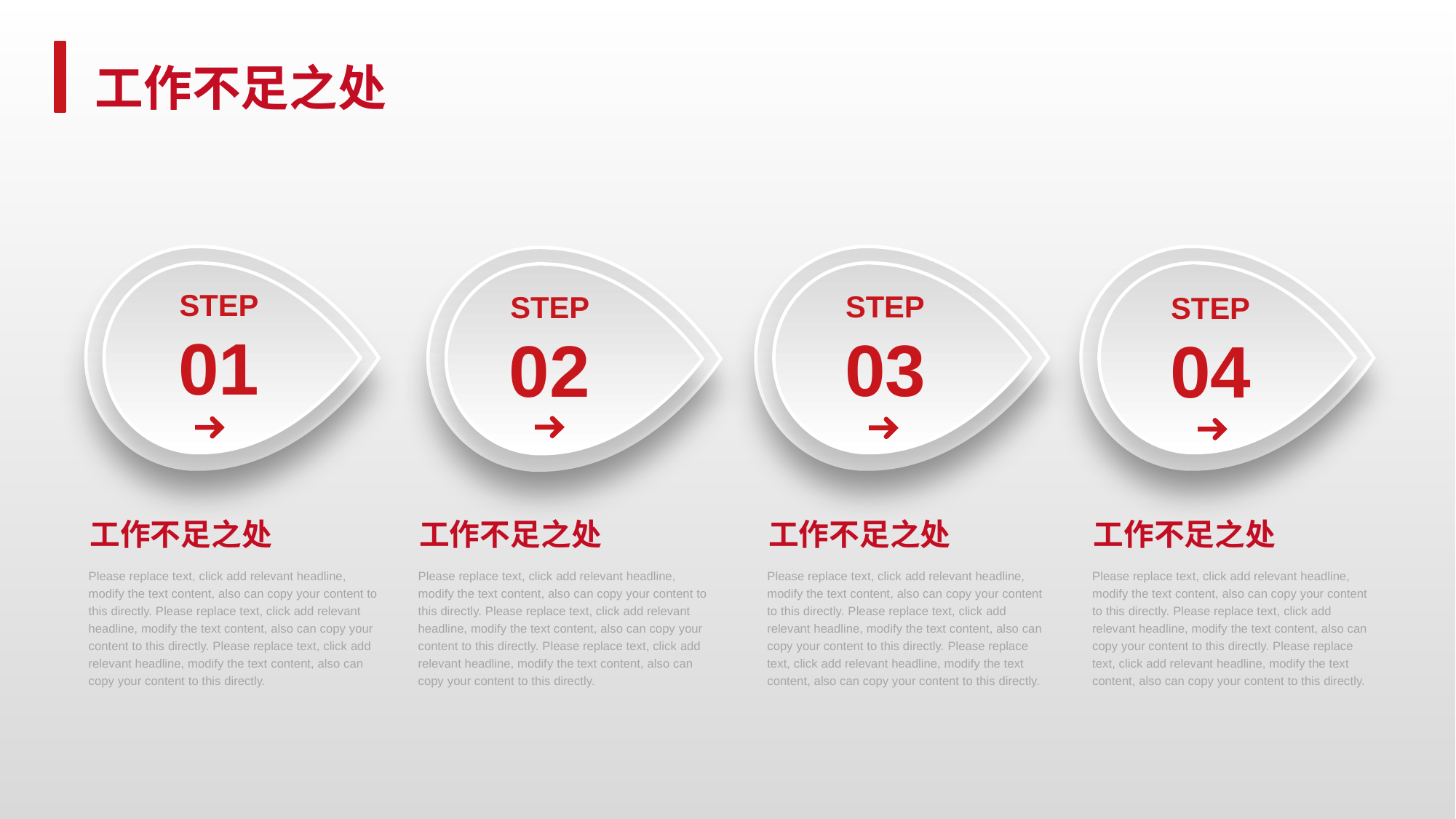

工作不足之处

STEP
01
STEP
03
STEP
02
STEP
04

 工作不足之处
 工作不足之处
 工作不足之处
 工作不足之处
Please replace text, click add relevant headline, modify the text content, also can copy your content to this directly. Please replace text, click add relevant headline, modify the text content, also can copy your content to this directly. Please replace text, click add relevant headline, modify the text content, also can copy your content to this directly.

Please replace text, click add relevant headline, modify the text content, also can copy your content to this directly. Please replace text, click add relevant headline, modify the text content, also can copy your content to this directly. Please replace text, click add relevant headline, modify the text content, also can copy your content to this directly.

Please replace text, click add relevant headline, modify the text content, also can copy your content to this directly. Please replace text, click add relevant headline, modify the text content, also can copy your content to this directly. Please replace text, click add relevant headline, modify the text content, also can copy your content to this directly.

Please replace text, click add relevant headline, modify the text content, also can copy your content to this directly. Please replace text, click add relevant headline, modify the text content, also can copy your content to this directly. Please replace text, click add relevant headline, modify the text content, also can copy your content to this directly.